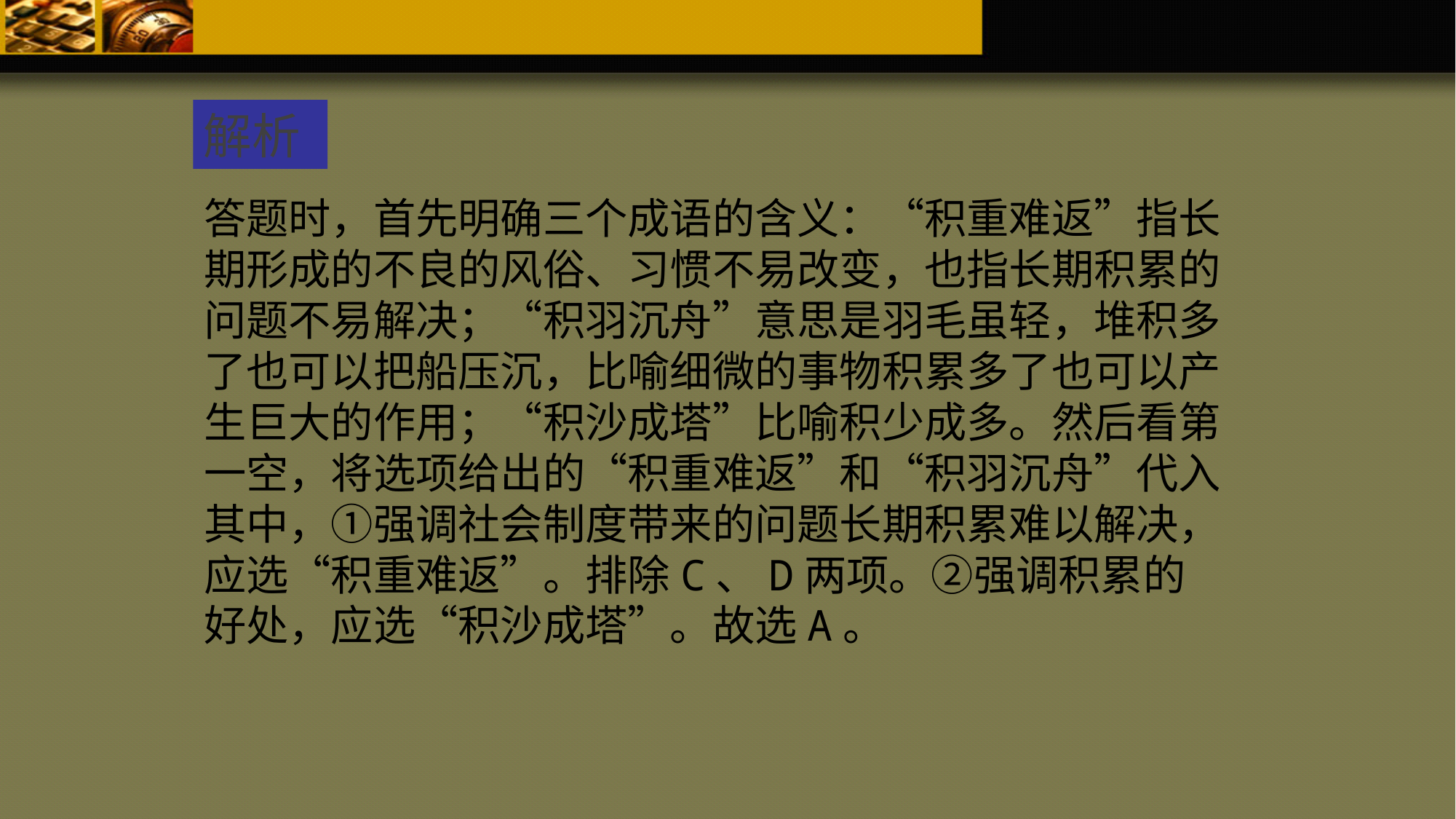

解析
答题时，首先明确三个成语的含义：“积重难返”指长期形成的不良的风俗、习惯不易改变，也指长期积累的问题不易解决；“积羽沉舟”意思是羽毛虽轻，堆积多了也可以把船压沉，比喻细微的事物积累多了也可以产生巨大的作用；“积沙成塔”比喻积少成多。然后看第一空，将选项给出的“积重难返”和“积羽沉舟”代入其中，①强调社会制度带来的问题长期积累难以解决，应选“积重难返”。排除C、D两项。②强调积累的好处，应选“积沙成塔”。故选A。